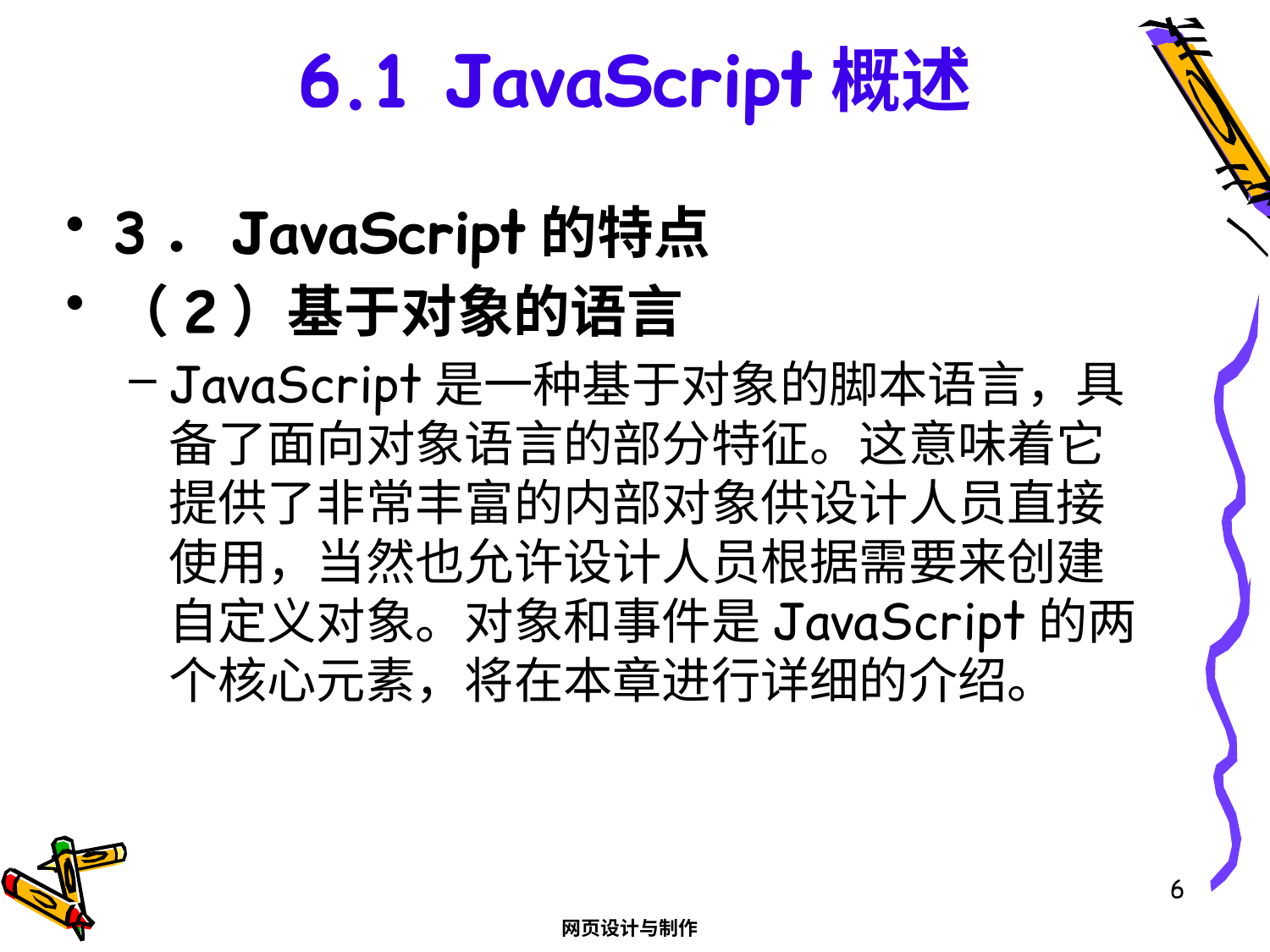

# 6.1 JavaScript概述
3．JavaScript的特点
（2）基于对象的语言
JavaScript是一种基于对象的脚本语言，具备了面向对象语言的部分特征。这意味着它提供了非常丰富的内部对象供设计人员直接使用，当然也允许设计人员根据需要来创建自定义对象。对象和事件是JavaScript的两个核心元素，将在本章进行详细的介绍。
6
网页设计与制作